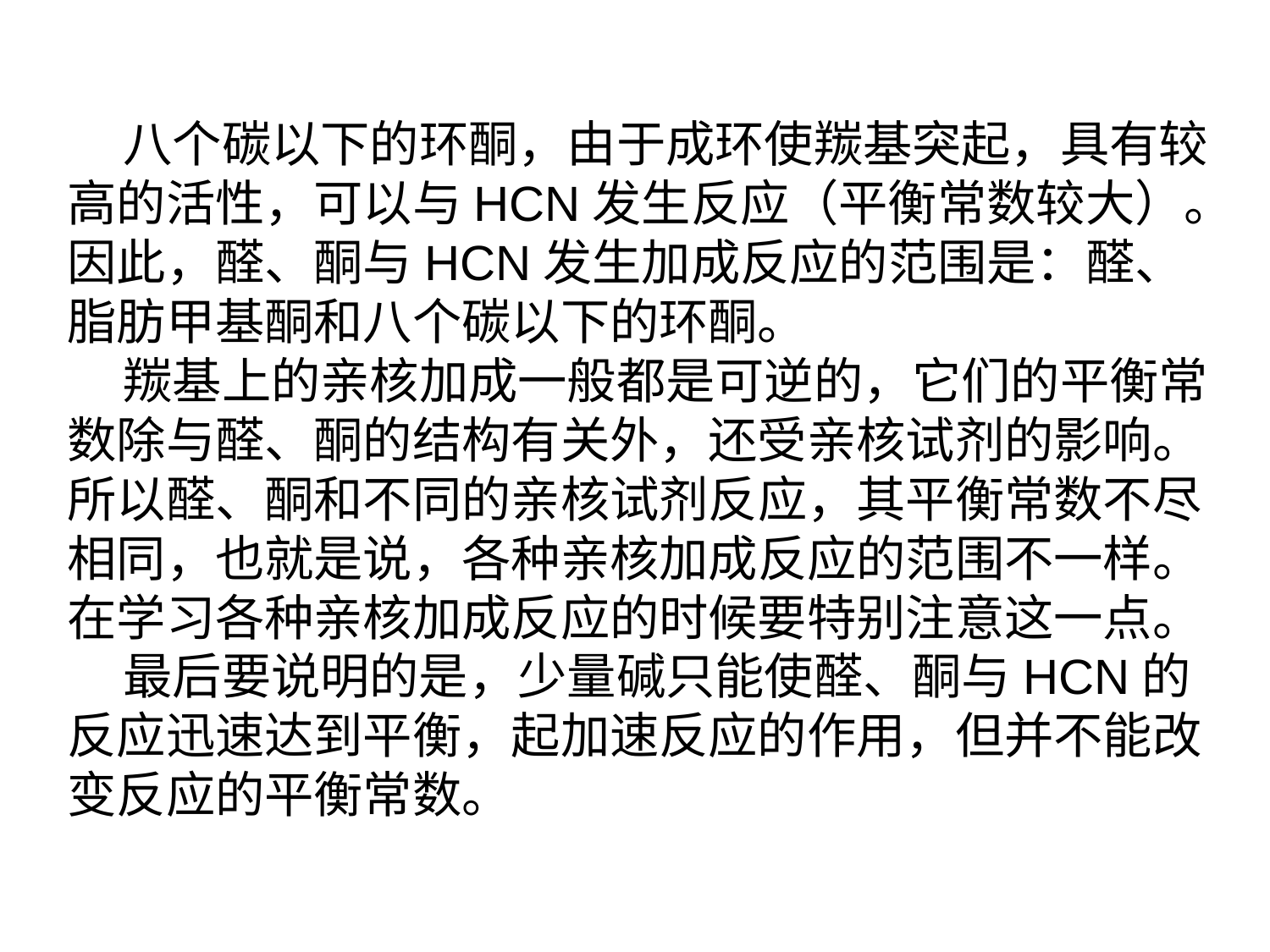

八个碳以下的环酮，由于成环使羰基突起，具有较高的活性，可以与HCN发生反应（平衡常数较大）。因此，醛、酮与HCN发生加成反应的范围是：醛、脂肪甲基酮和八个碳以下的环酮。
    羰基上的亲核加成一般都是可逆的，它们的平衡常数除与醛、酮的结构有关外，还受亲核试剂的影响。所以醛、酮和不同的亲核试剂反应，其平衡常数不尽相同，也就是说，各种亲核加成反应的范围不一样。在学习各种亲核加成反应的时候要特别注意这一点。
    最后要说明的是，少量碱只能使醛、酮与HCN的反应迅速达到平衡，起加速反应的作用，但并不能改变反应的平衡常数。